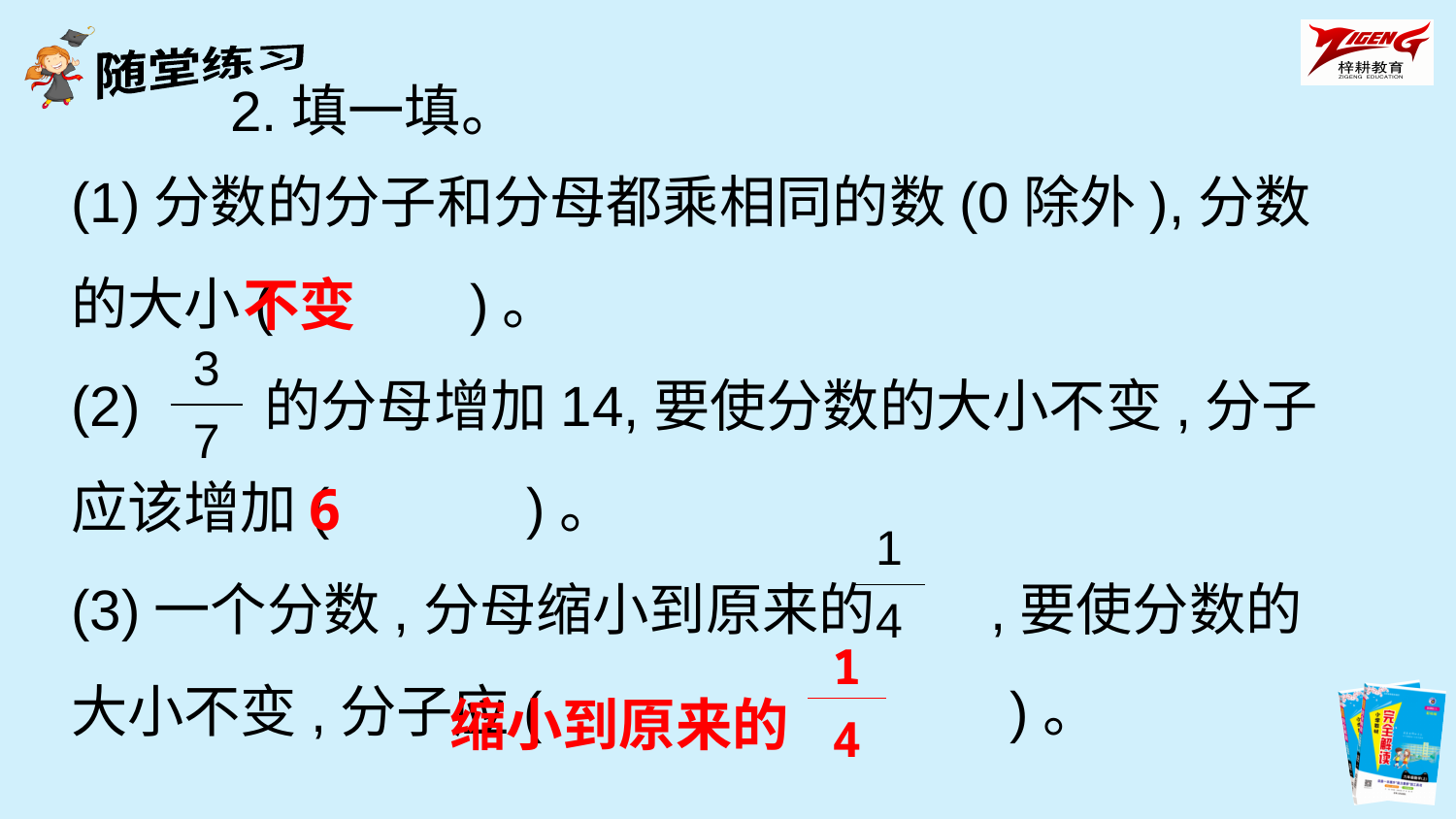

2.填一填。
(1)分数的分子和分母都乘相同的数(0除外),分数的大小(　　　)。
(2)       的分母增加14,要使分数的大小不变,分子应该增加(　　　)。
(3)一个分数,分母缩小到原来的        ,要使分数的大小不变,分子应(　　　　                 )。
不变
| 3 |
| --- |
| 7 |
6
| 1 |
| --- |
| 4 |
| 1 |
| --- |
| 4 |
缩小到原来的